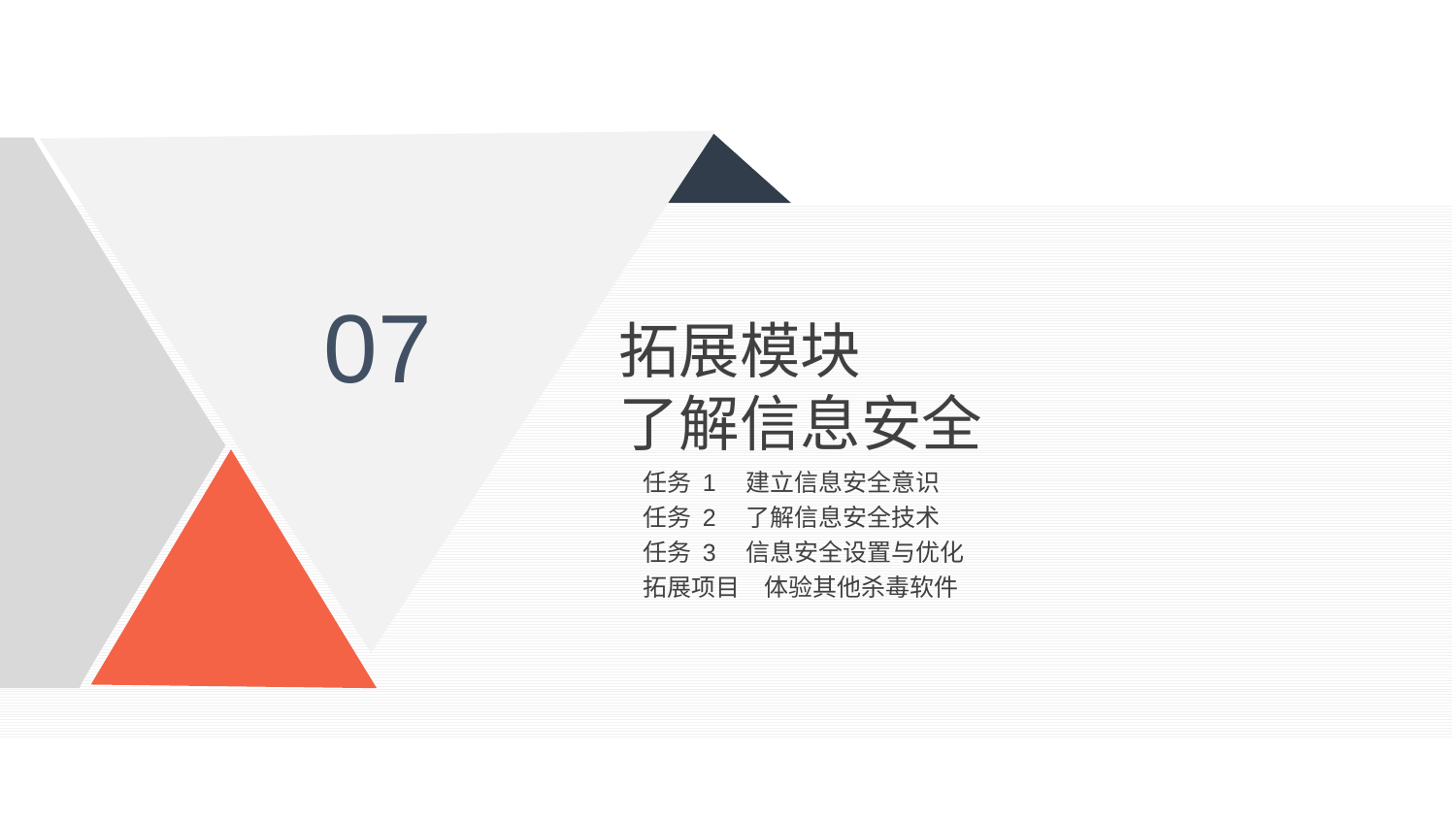

07
拓展模块
了解信息安全

任务 1　建立信息安全意识
任务 2　了解信息安全技术
任务 3　信息安全设置与优化
拓展项目　体验其他杀毒软件